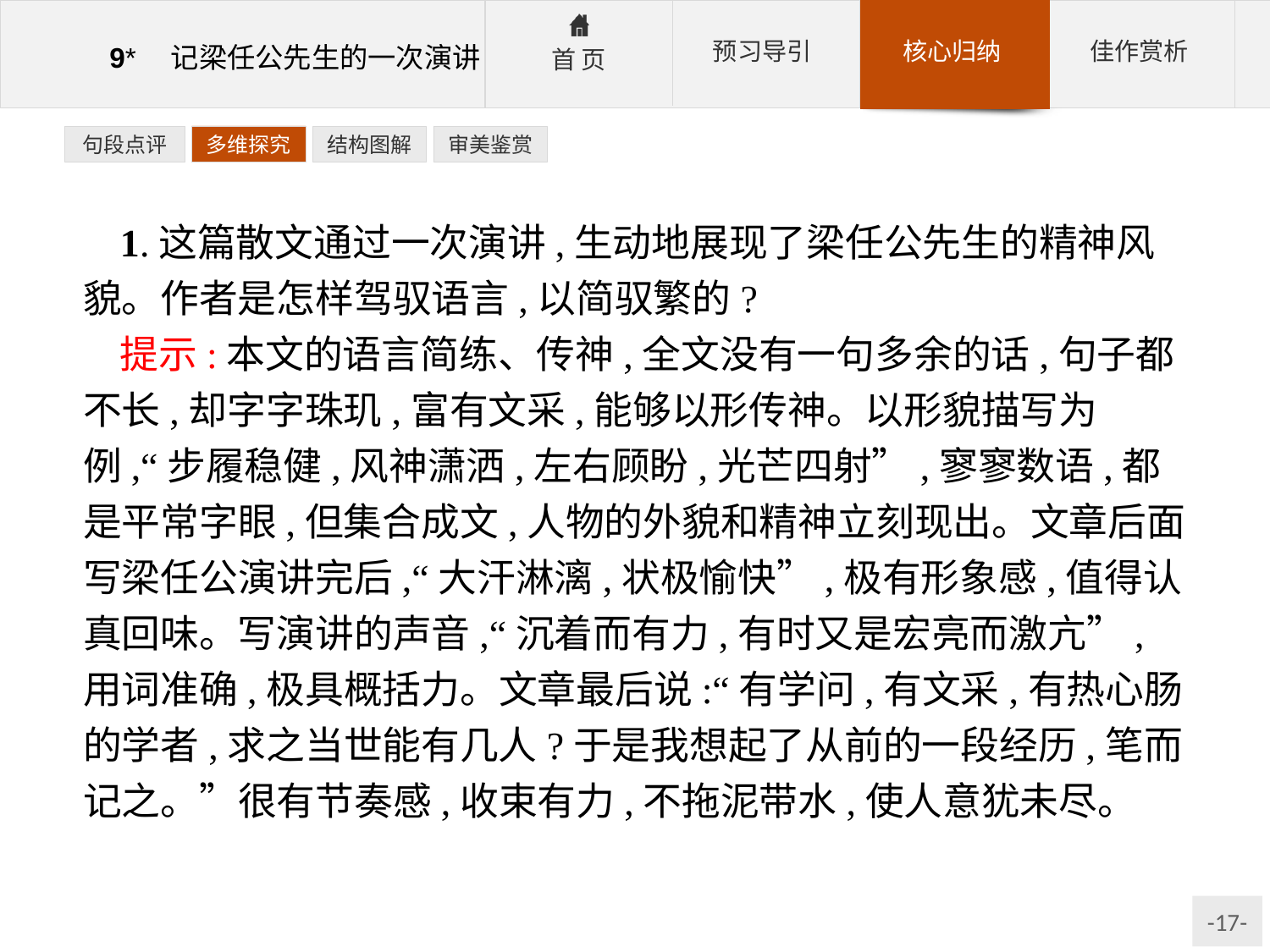

句段点评
多维探究
结构图解
审美鉴赏
1.这篇散文通过一次演讲,生动地展现了梁任公先生的精神风貌。作者是怎样驾驭语言,以简驭繁的?
提示:本文的语言简练、传神,全文没有一句多余的话,句子都不长,却字字珠玑,富有文采,能够以形传神。以形貌描写为例,“步履稳健,风神潇洒,左右顾盼,光芒四射”,寥寥数语,都是平常字眼,但集合成文,人物的外貌和精神立刻现出。文章后面写梁任公演讲完后,“大汗淋漓,状极愉快”,极有形象感,值得认真回味。写演讲的声音,“沉着而有力,有时又是宏亮而激亢”,用词准确,极具概括力。文章最后说:“有学问,有文采,有热心肠的学者,求之当世能有几人?于是我想起了从前的一段经历,笔而记之。”很有节奏感,收束有力,不拖泥带水,使人意犹未尽。